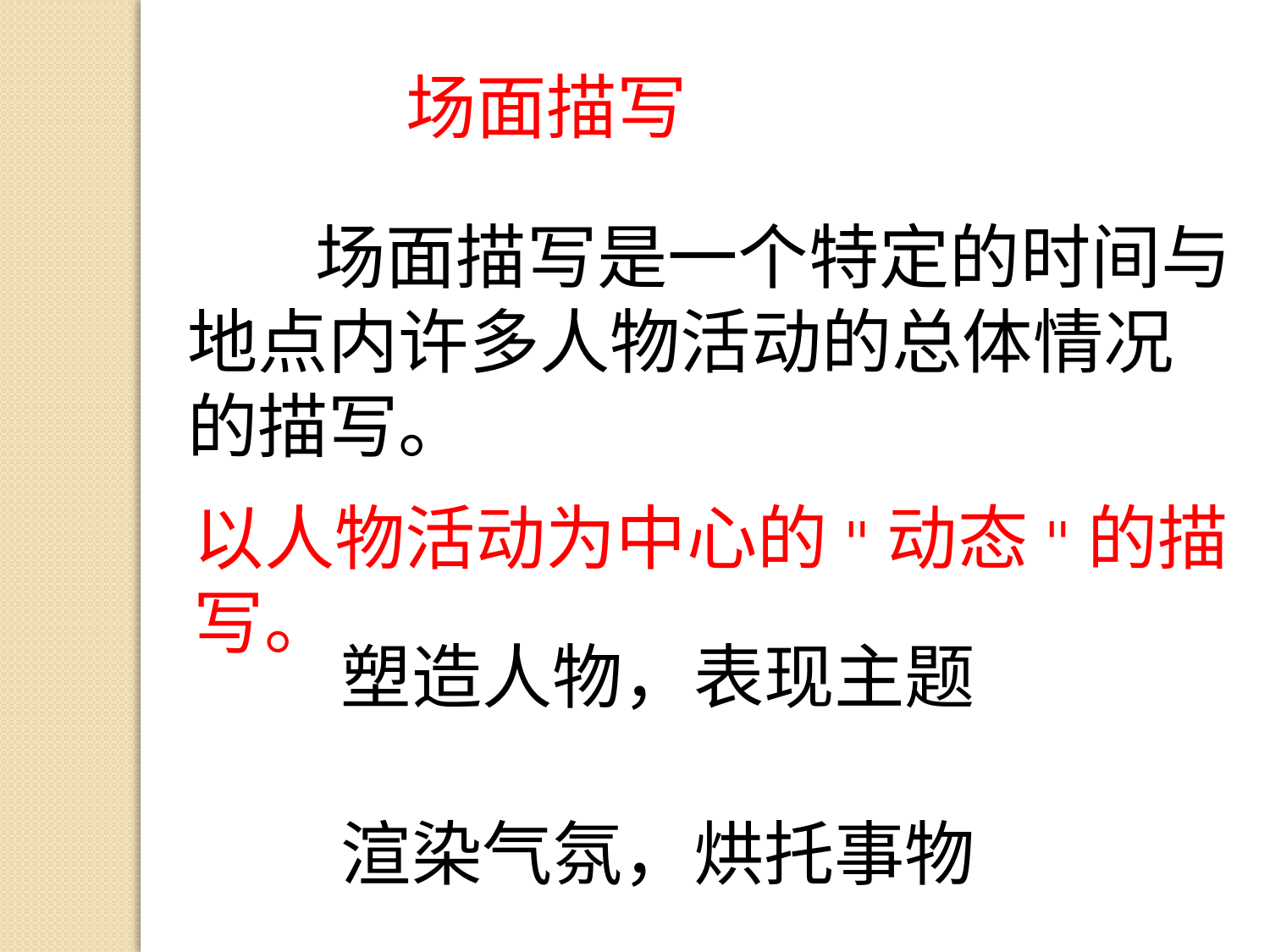

场面描写
       场面描写是一个特定的时间与地点内许多人物活动的总体情况的描写。
以人物活动为中心的"动态"的描写。
塑造人物，表现主题
渲染气氛，烘托事物